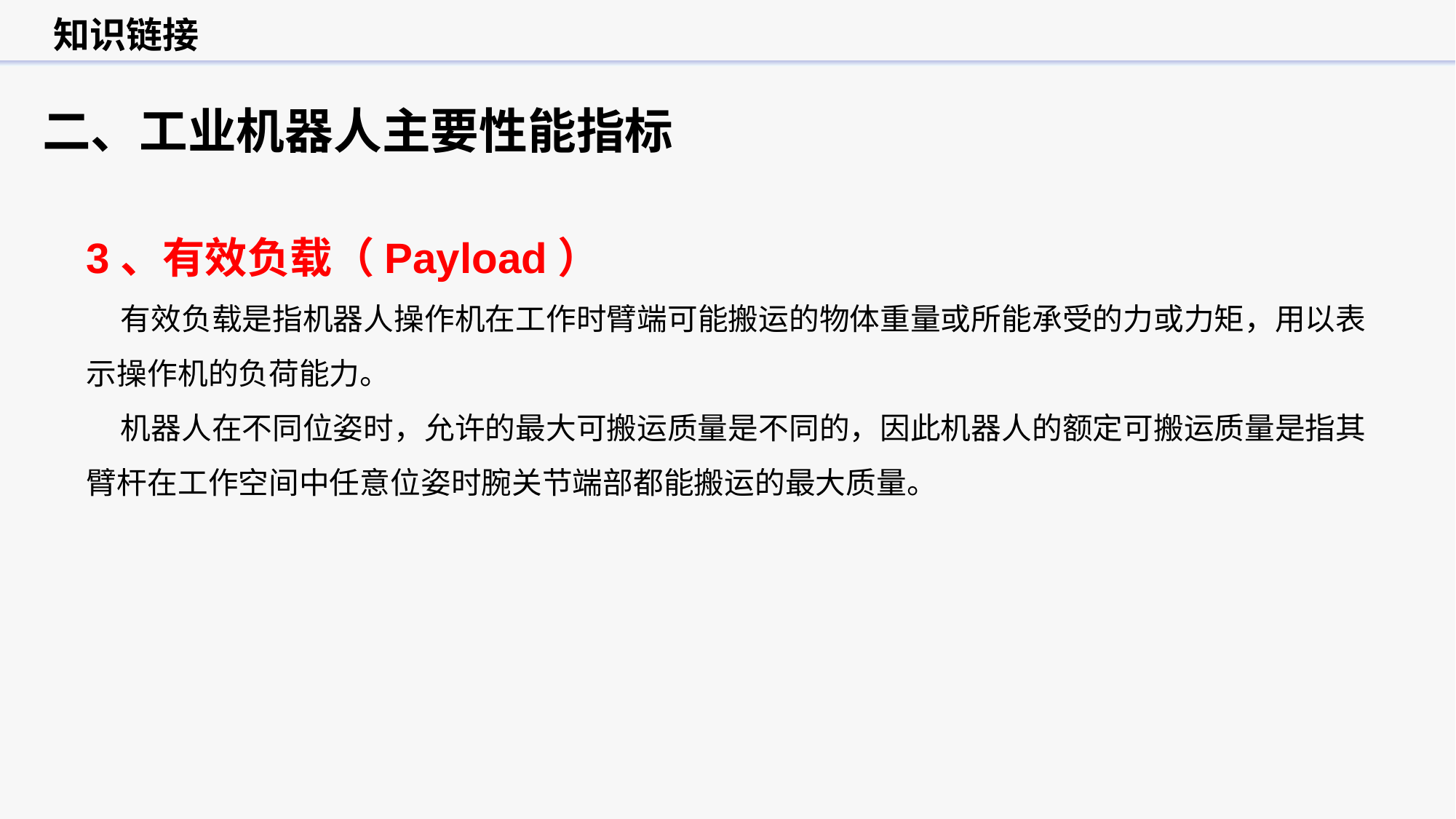

知识链接

二、工业机器人主要性能指标
3、有效负载（Payload）
    有效负载是指机器人操作机在工作时臂端可能搬运的物体重量或所能承受的力或力矩，用以表示操作机的负荷能力。
    机器人在不同位姿时，允许的最大可搬运质量是不同的，因此机器人的额定可搬运质量是指其臂杆在工作空间中任意位姿时腕关节端部都能搬运的最大质量。